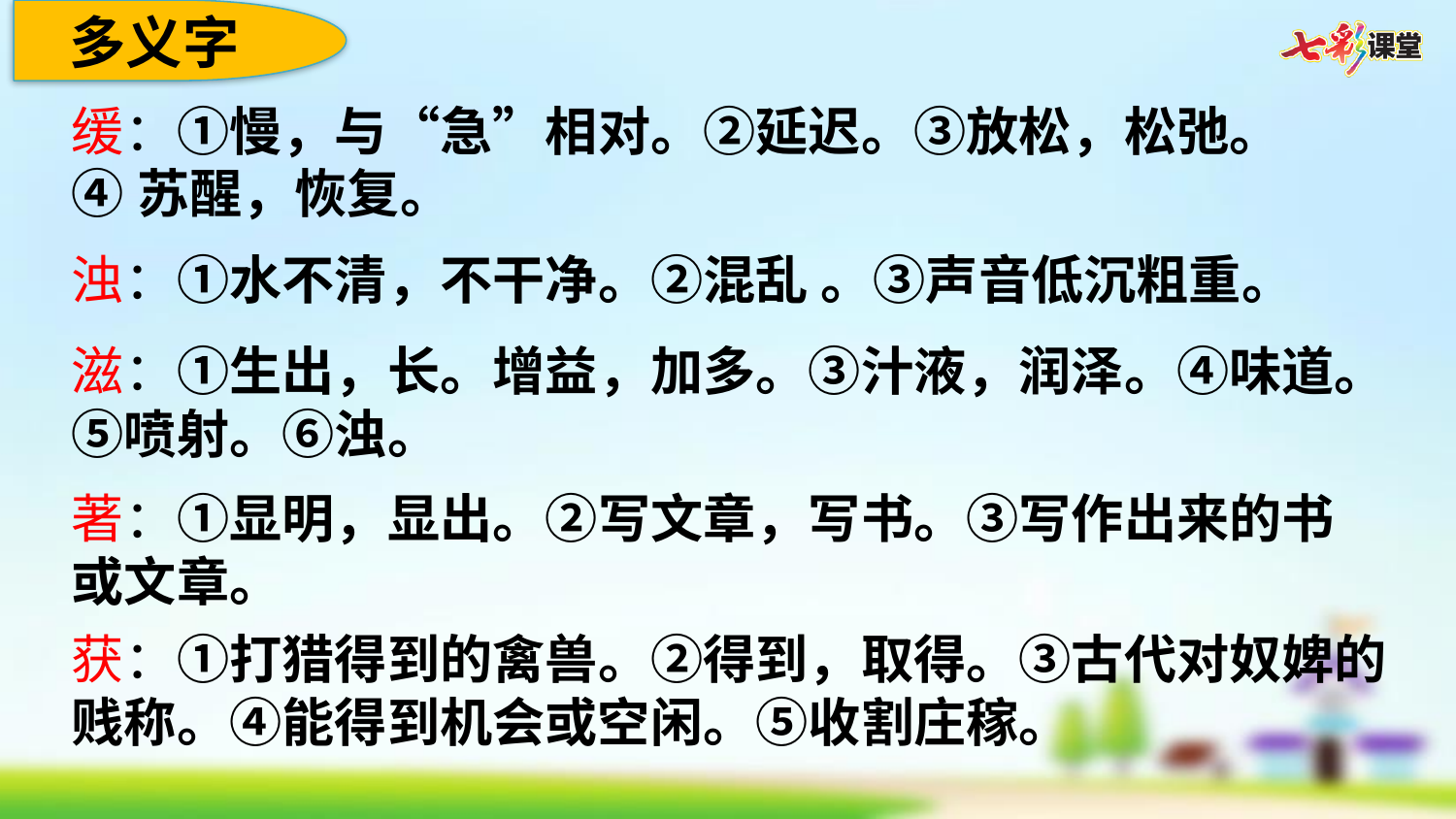

多义字
缓：①慢，与“急”相对。②延迟。③放松，松弛。
④苏醒，恢复。
浊：①水不清，不干净。②混乱 。③声音低沉粗重。

滋：①生出，长。增益，加多。③汁液，润泽。④味道。⑤喷射。⑥浊。
著：①显明，显出。②写文章，写书。③写作出来的书或文章。
获：①打猎得到的禽兽。②得到，取得。③古代对奴婢的贱称。④能得到机会或空闲。⑤收割庄稼。